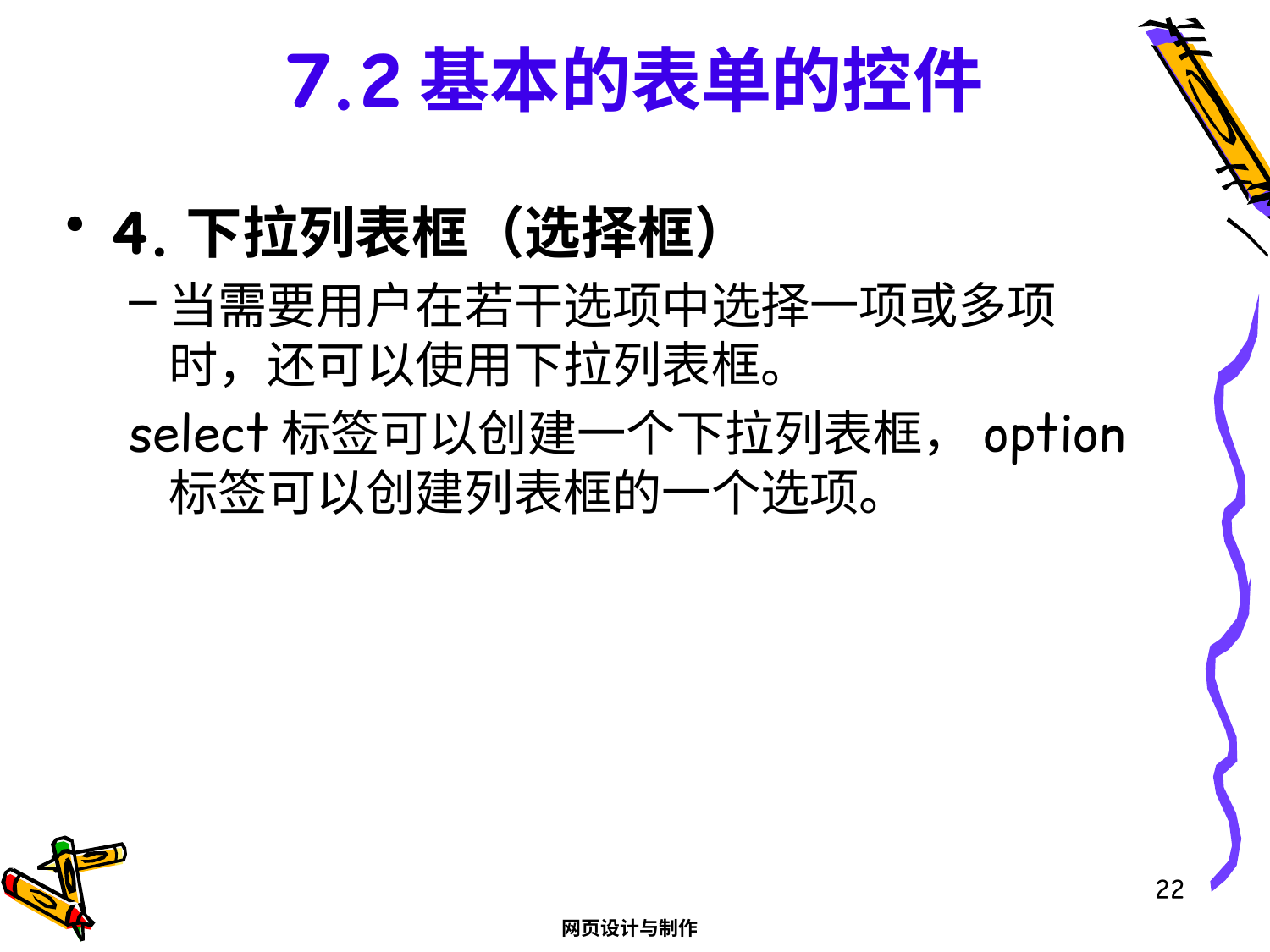

# 7.2基本的表单的控件
4.下拉列表框（选择框）
当需要用户在若干选项中选择一项或多项时，还可以使用下拉列表框。
select标签可以创建一个下拉列表框，option标签可以创建列表框的一个选项。

22
网页设计与制作